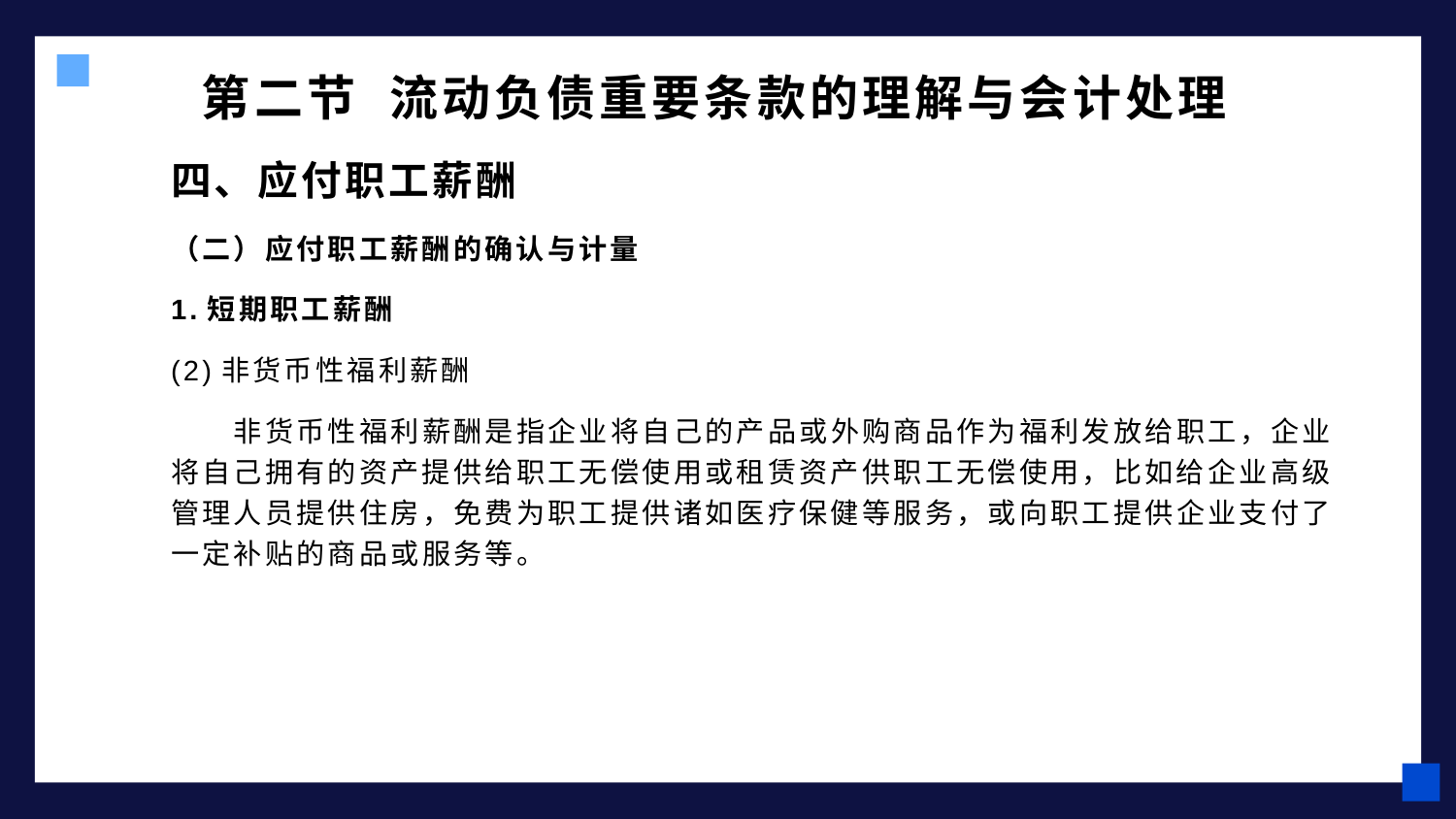

# 第二节  流动负债重要条款的理解与会计处理
四、应付职工薪酬
（二）应付职工薪酬的确认与计量
1.短期职工薪酬
(2)非货币性福利薪酬
      非货币性福利薪酬是指企业将自己的产品或外购商品作为福利发放给职工，企业将自己拥有的资产提供给职工无偿使用或租赁资产供职工无偿使用，比如给企业高级管理人员提供住房，免费为职工提供诸如医疗保健等服务，或向职工提供企业支付了一定补贴的商品或服务等。